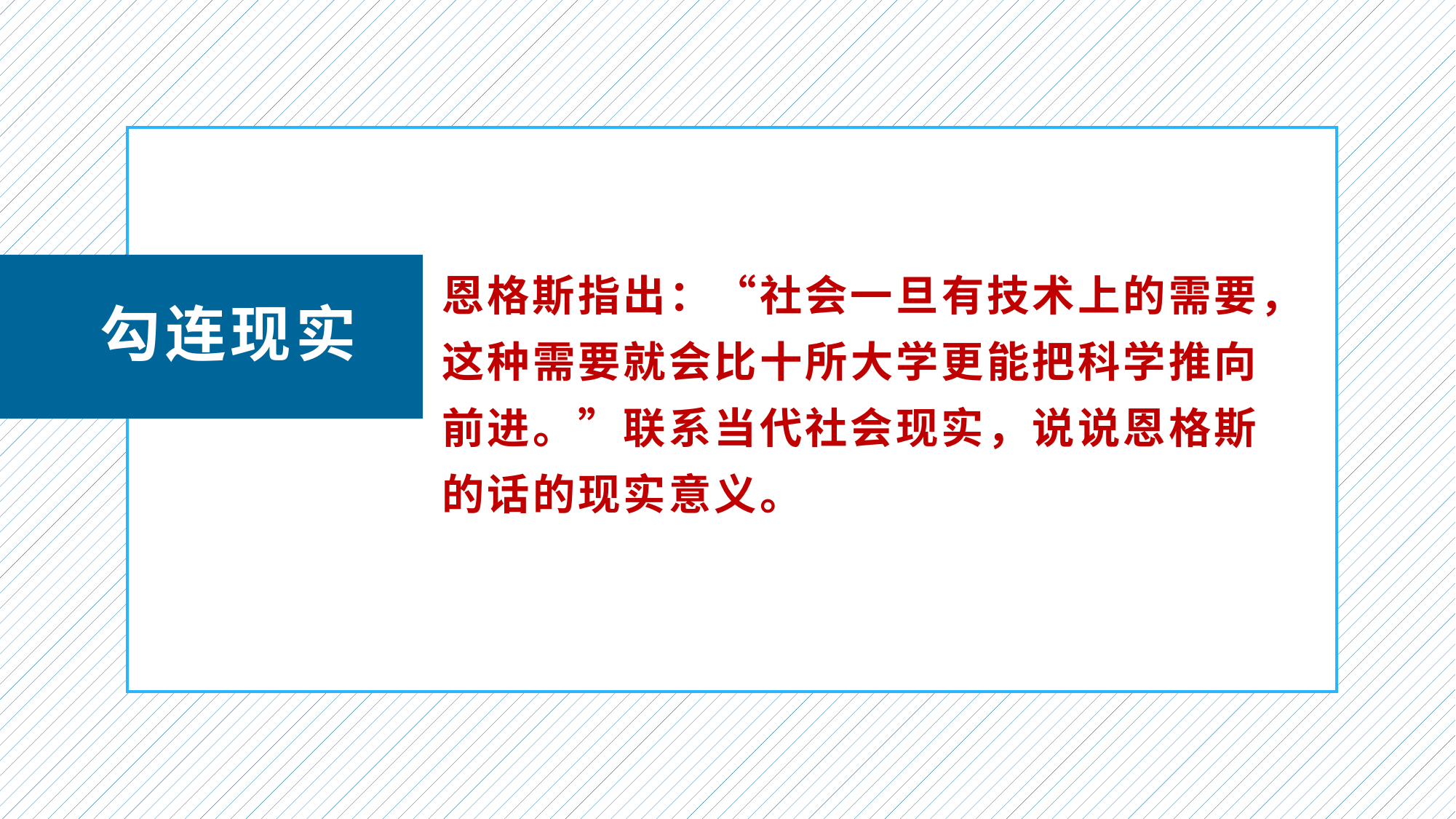

恩格斯指出：“社会一旦有技术上的需要，这种需要就会比十所大学更能把科学推向前进。”联系当代社会现实，说说恩格斯的话的现实意义。

勾连现实